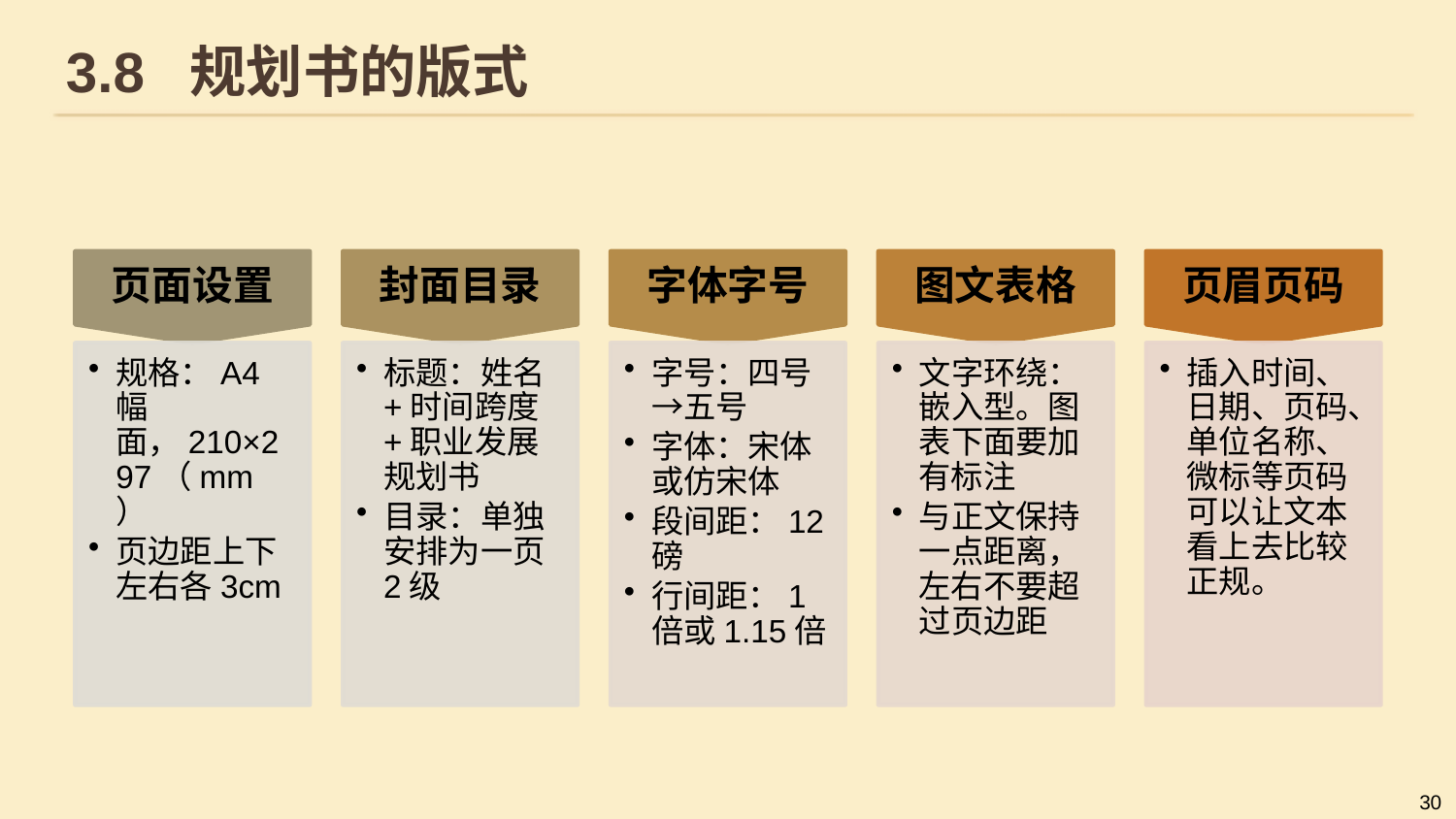

# 3.8  规划书的版式
页面设置
规格：A4幅面，210×297（mm）
页边距上下左右各3cm
封面目录
标题：姓名+时间跨度+职业发展规划书
目录：单独安排为一页2级
字体字号
字号：四号→五号
字体：宋体或仿宋体
段间距：12磅
行间距：1倍或1.15倍
图文表格
文字环绕：嵌入型。图表下面要加有标注
与正文保持一点距离，左右不要超过页边距
页眉页码
插入时间、日期、页码、单位名称、微标等页码可以让文本看上去比较正规。
30